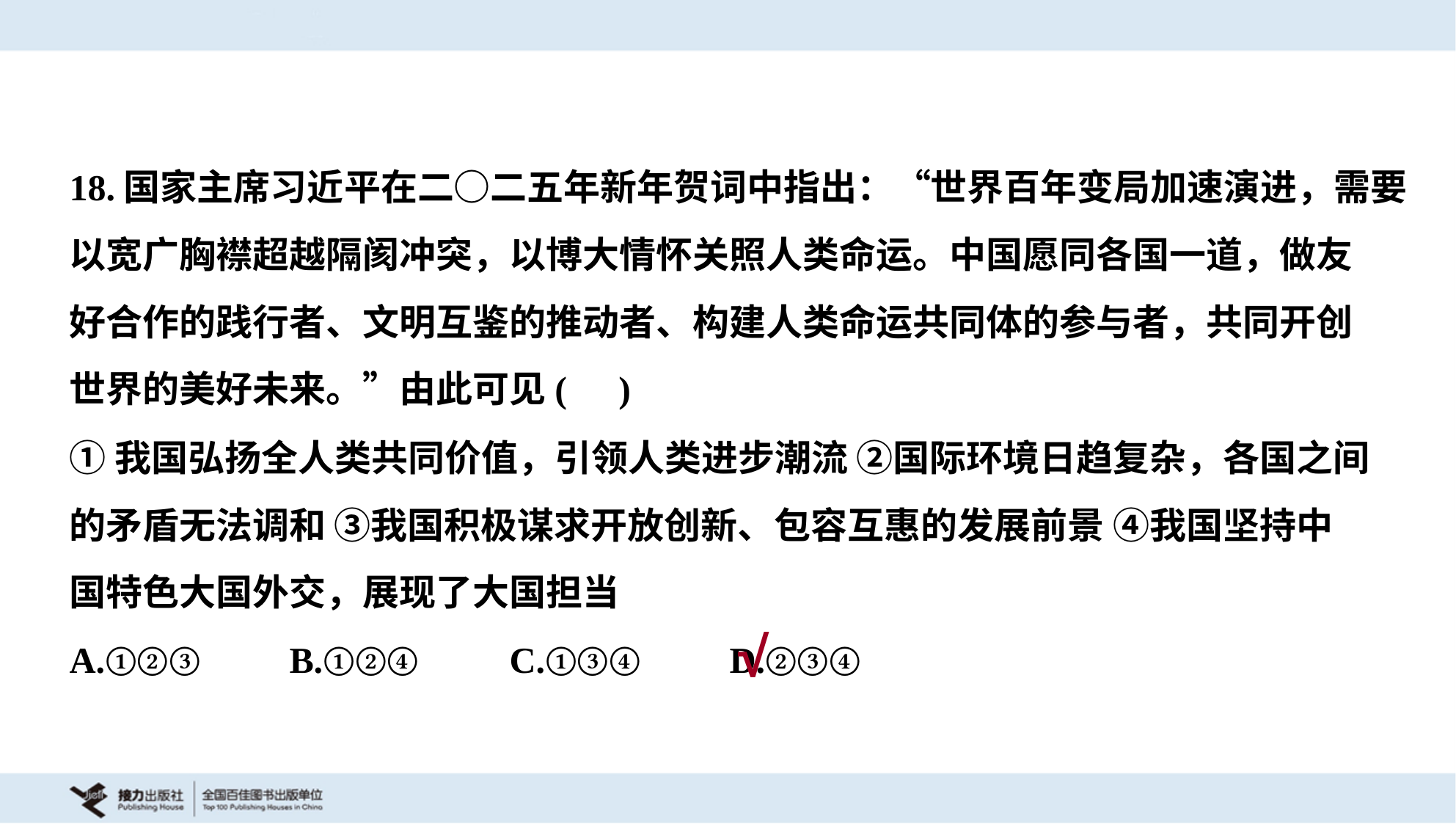

18.国家主席习近平在二○二五年新年贺词中指出：“世界百年变局加速演进，需要
以宽广胸襟超越隔阂冲突，以博大情怀关照人类命运。中国愿同各国一道，做友
好合作的践行者、文明互鉴的推动者、构建人类命运共同体的参与者，共同开创
世界的美好未来。”由此可见(     )
①我国弘扬全人类共同价值，引领人类进步潮流 ②国际环境日趋复杂，各国之间
的矛盾无法调和 ③我国积极谋求开放创新、包容互惠的发展前景 ④我国坚持中
国特色大国外交，展现了大国担当
A.①②③	B.①②④	C.①③④	D.②③④
√